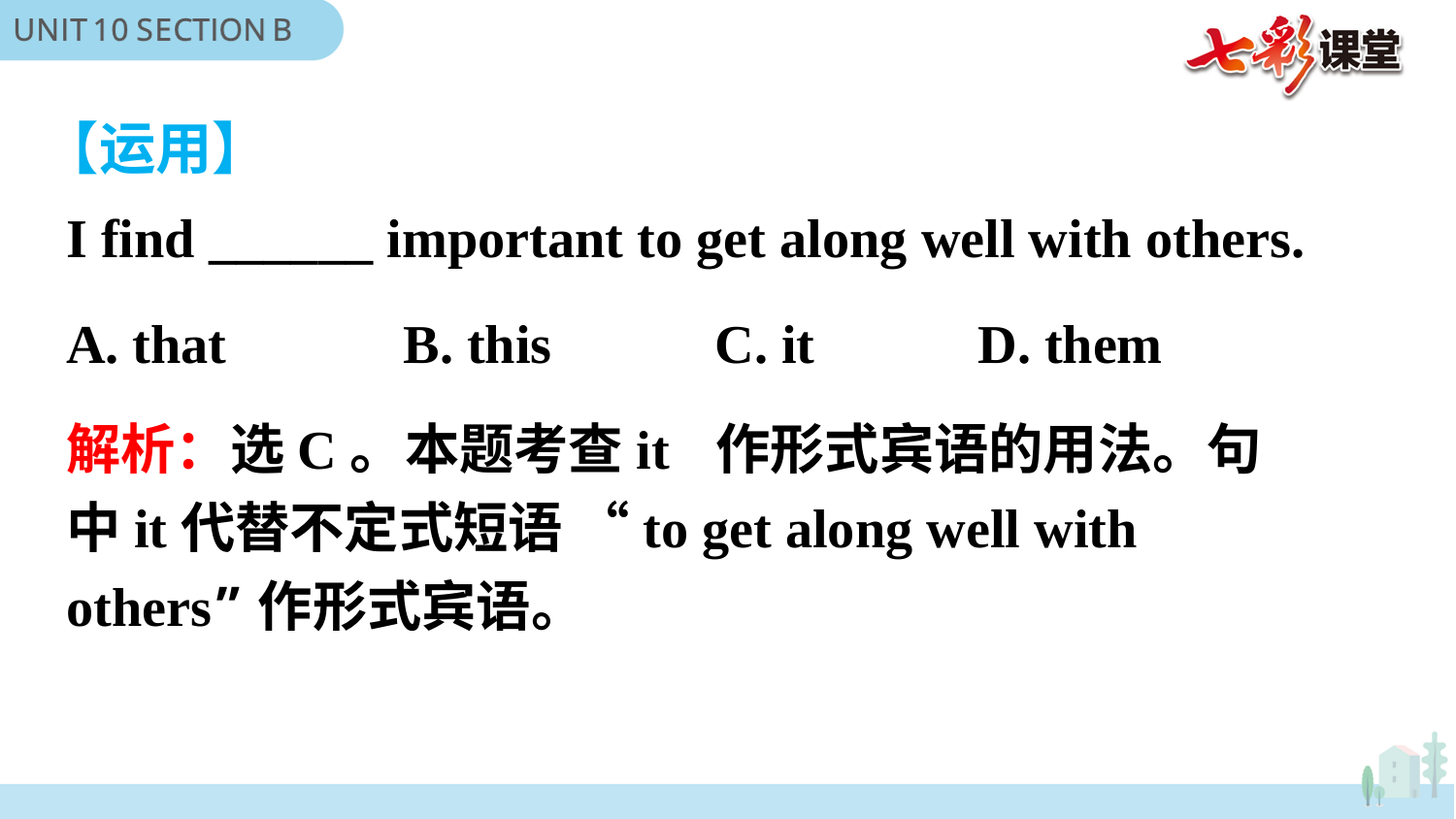

【运用】
I find ______ important to get along well with others.
A. that             B. this            C. it            D. them
解析：选C。本题考查it 作形式宾语的用法。句中it代替不定式短语 “to get along well with others”作形式宾语。